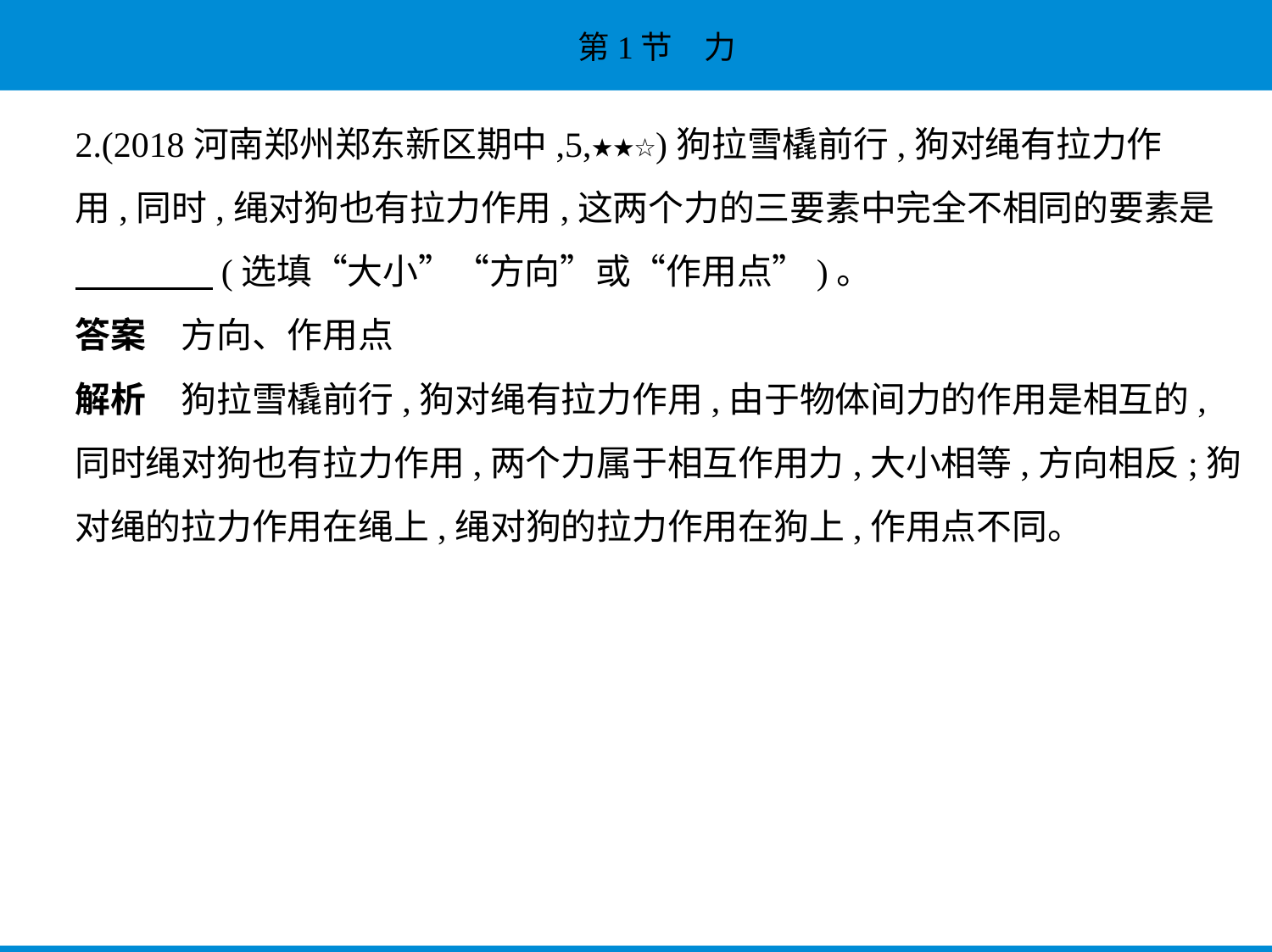

2.(2018河南郑州郑东新区期中,5,★★☆)狗拉雪橇前行,狗对绳有拉力作
用,同时,绳对狗也有拉力作用,这两个力的三要素中完全不相同的要素是
　　　    (选填“大小”“方向”或“作用点”)。
答案　方向、作用点
解析　狗拉雪橇前行,狗对绳有拉力作用,由于物体间力的作用是相互的,
同时绳对狗也有拉力作用,两个力属于相互作用力,大小相等,方向相反;狗
对绳的拉力作用在绳上,绳对狗的拉力作用在狗上,作用点不同。